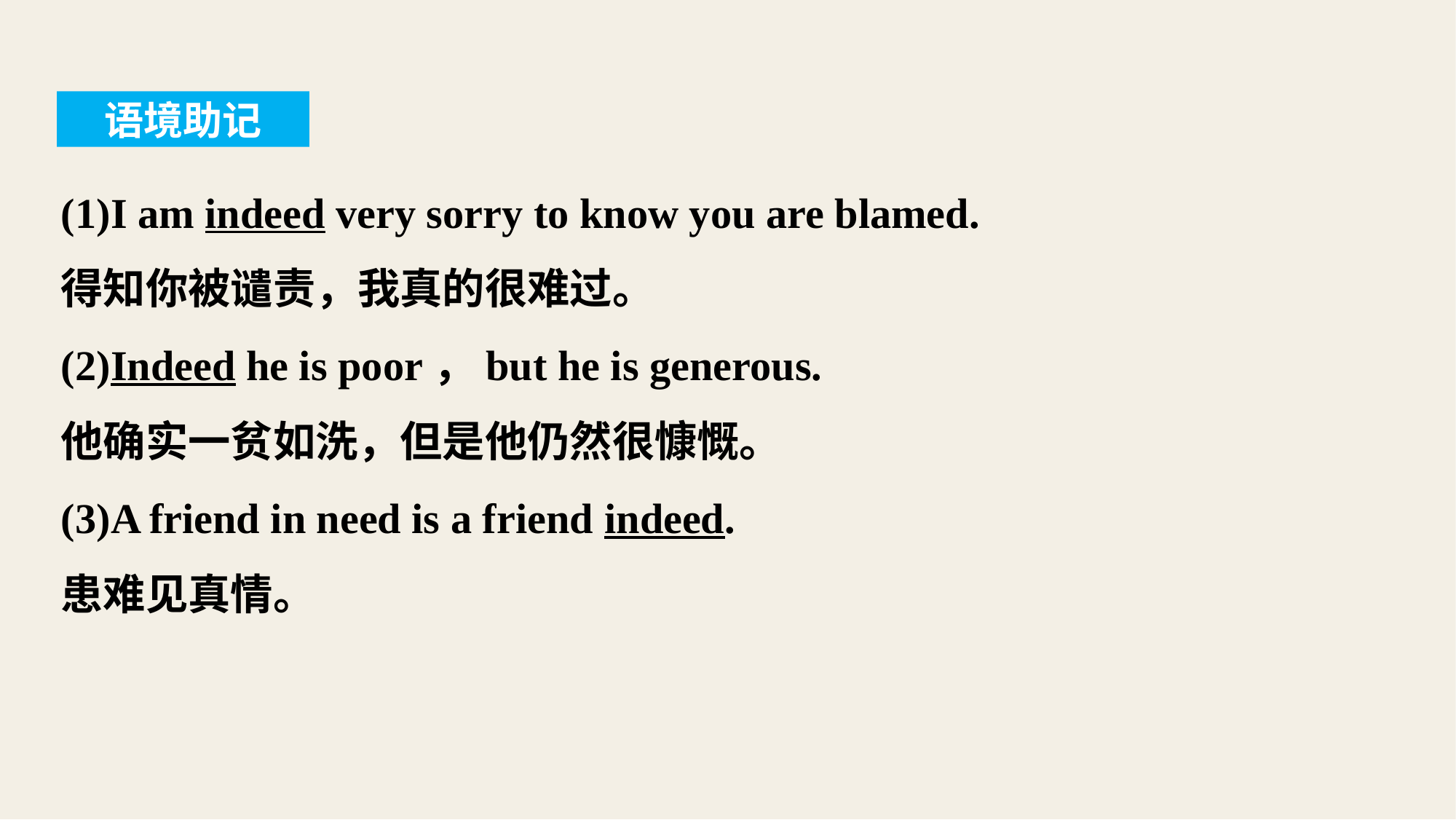

语境助记
(1)I am indeed very sorry to know you are blamed.
得知你被谴责，我真的很难过。
(2)Indeed he is poor，but he is generous.
他确实一贫如洗，但是他仍然很慷慨。
(3)A friend in need is a friend indeed.
患难见真情。